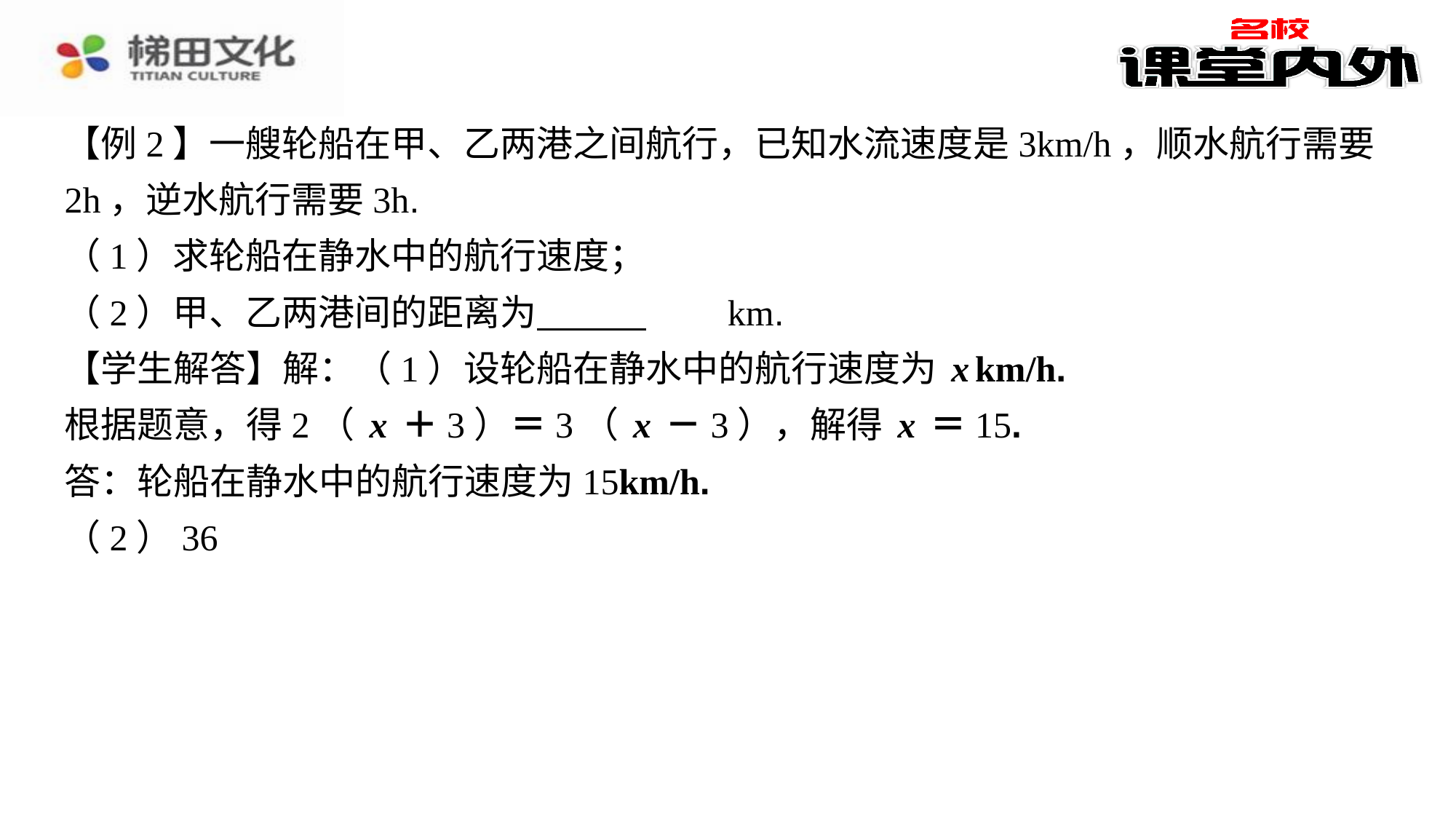

【例2】一艘轮船在甲、乙两港之间航行，已知水流速度是3km/h，顺水航行需要
2h，逆水航行需要3h.
（1）求轮船在静水中的航行速度；
（2）甲、乙两港间的距离为 　　　　　km.
【学生解答】解：（1）设轮船在静水中的航行速度为xkm/h.
根据题意，得2（x＋3）＝3（x－3），解得x＝15.
答：轮船在静水中的航行速度为15km/h.
（2）36